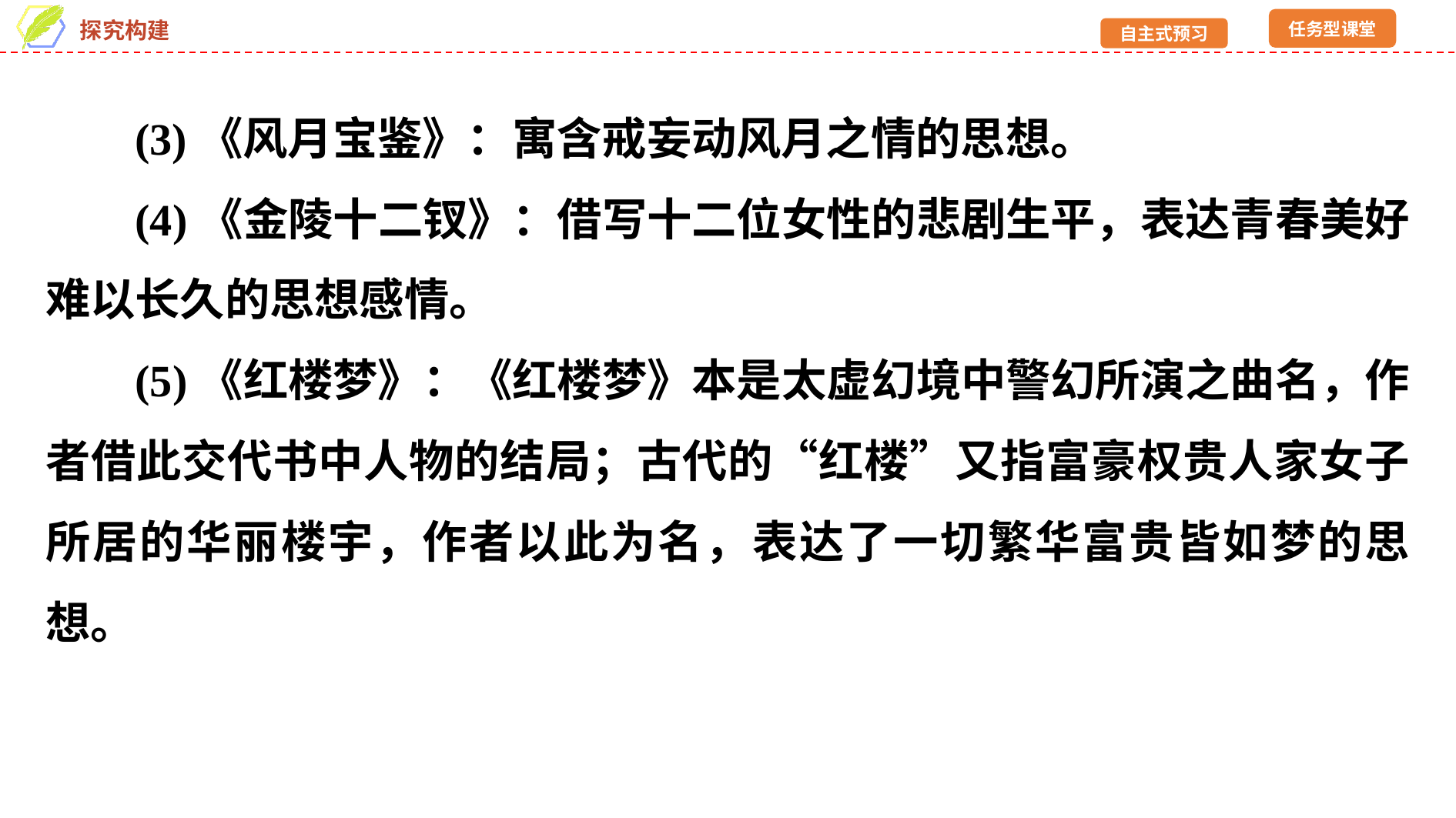

(3)《风月宝鉴》：寓含戒妄动风月之情的思想。
        (4)《金陵十二钗》：借写十二位女性的悲剧生平，表达青春美好难以长久的思想感情。
        (5)《红楼梦》：《红楼梦》本是太虚幻境中警幻所演之曲名，作者借此交代书中人物的结局；古代的“红楼”又指富豪权贵人家女子所居的华丽楼宇，作者以此为名，表达了一切繁华富贵皆如梦的思想。